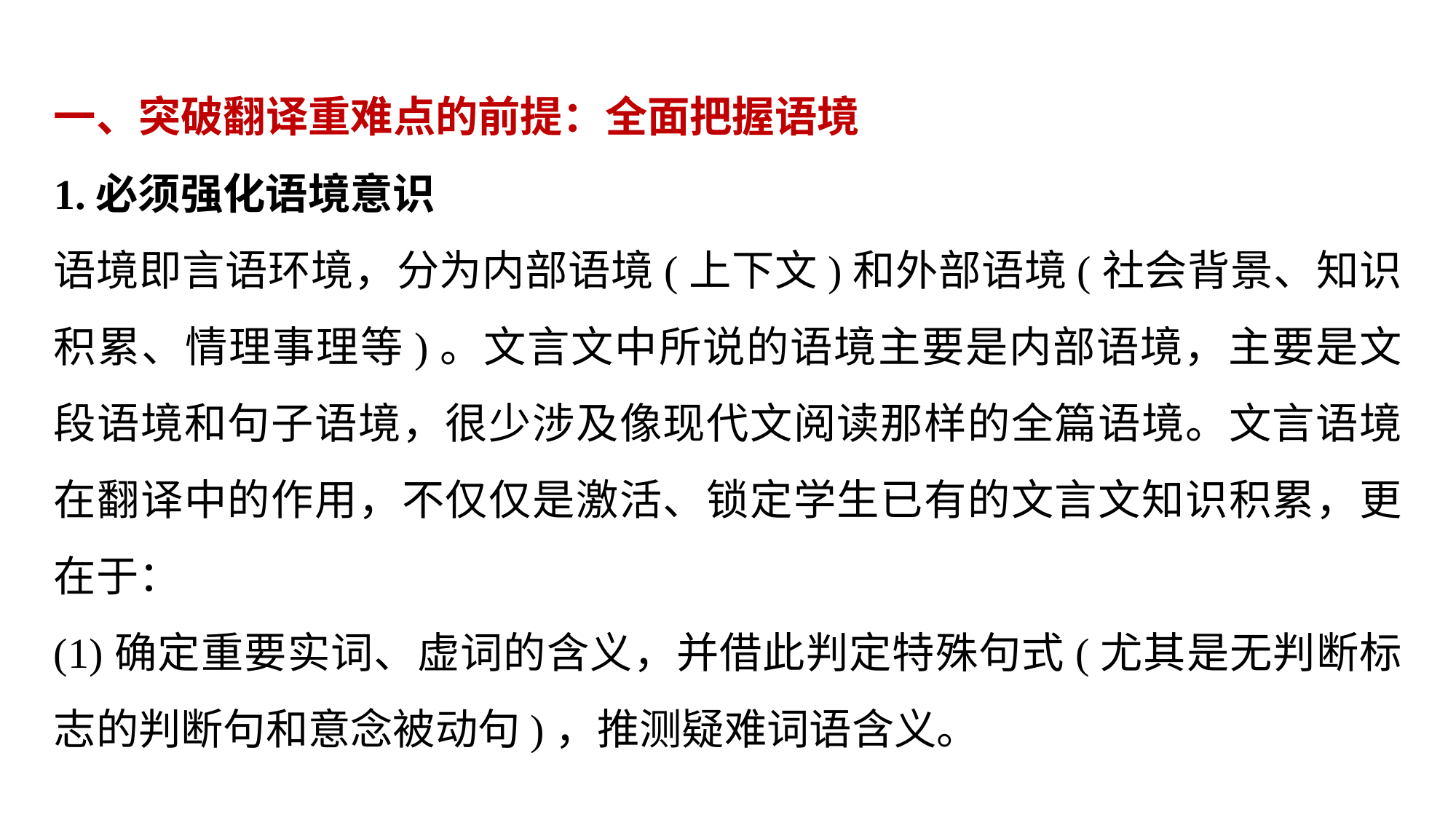

一、突破翻译重难点的前提：全面把握语境
1.必须强化语境意识
语境即言语环境，分为内部语境(上下文)和外部语境(社会背景、知识积累、情理事理等)。文言文中所说的语境主要是内部语境，主要是文段语境和句子语境，很少涉及像现代文阅读那样的全篇语境。文言语境在翻译中的作用，不仅仅是激活、锁定学生已有的文言文知识积累，更在于：
(1)确定重要实词、虚词的含义，并借此判定特殊句式(尤其是无判断标志的判断句和意念被动句)，推测疑难词语含义。